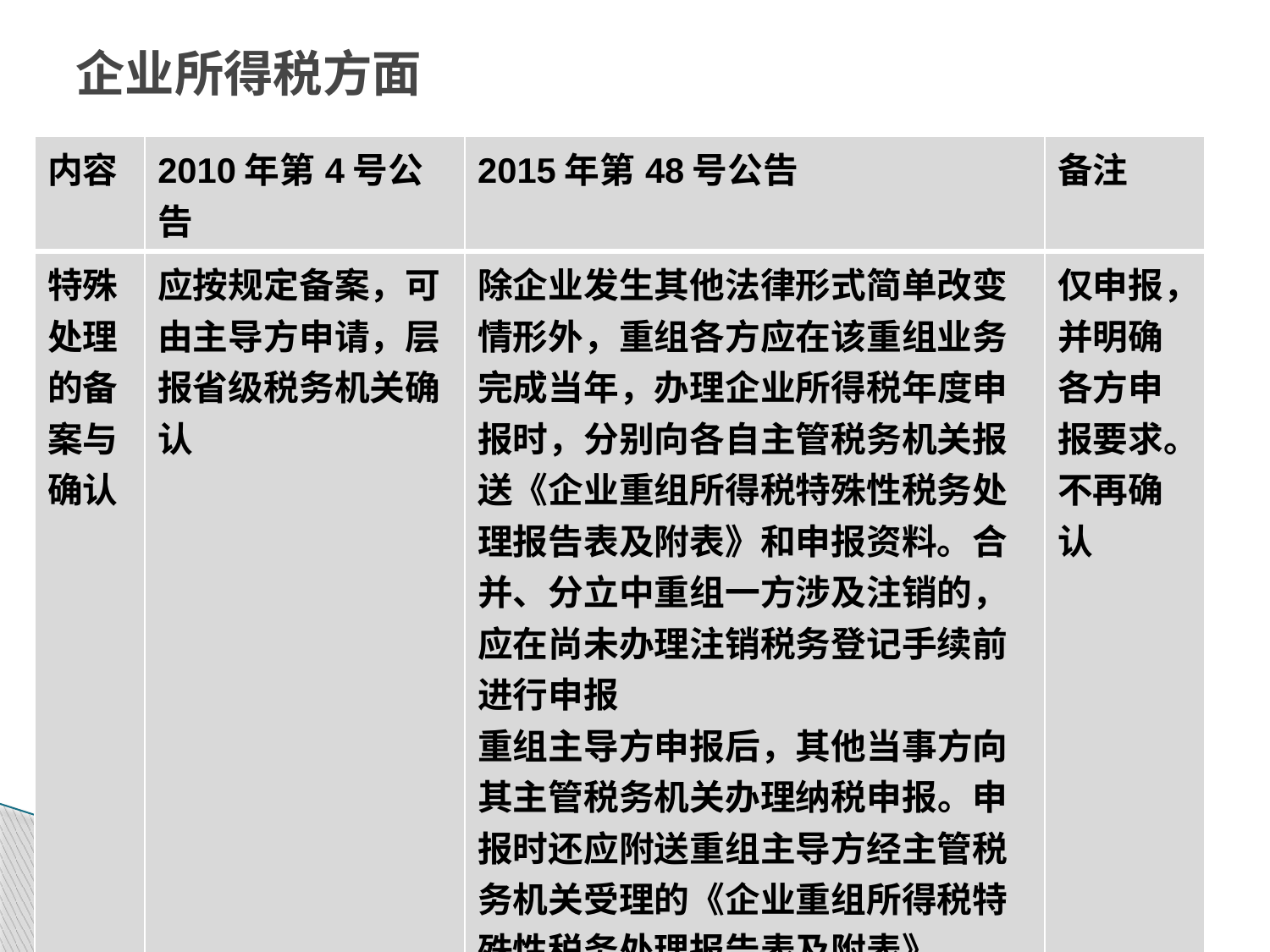

# 企业所得税方面

| 内容 | 2010年第4号公告 | 2015年第48号公告 | 备注 |
| --- | --- | --- | --- |
| 特殊处理的备案与确认 | 应按规定备案，可由主导方申请，层报省级税务机关确认 | 除企业发生其他法律形式简单改变情形外，重组各方应在该重组业务完成当年，办理企业所得税年度申报时，分别向各自主管税务机关报送《企业重组所得税特殊性税务处理报告表及附表》和申报资料。合并、分立中重组一方涉及注销的，应在尚未办理注销税务登记手续前进行申报 重组主导方申报后，其他当事方向其主管税务机关办理纳税申报。申报时还应附送重组主导方经主管税务机关受理的《企业重组所得税特殊性税务处理报告表及附表》 | 仅申报，并明确各方申报要求。不再确认 |